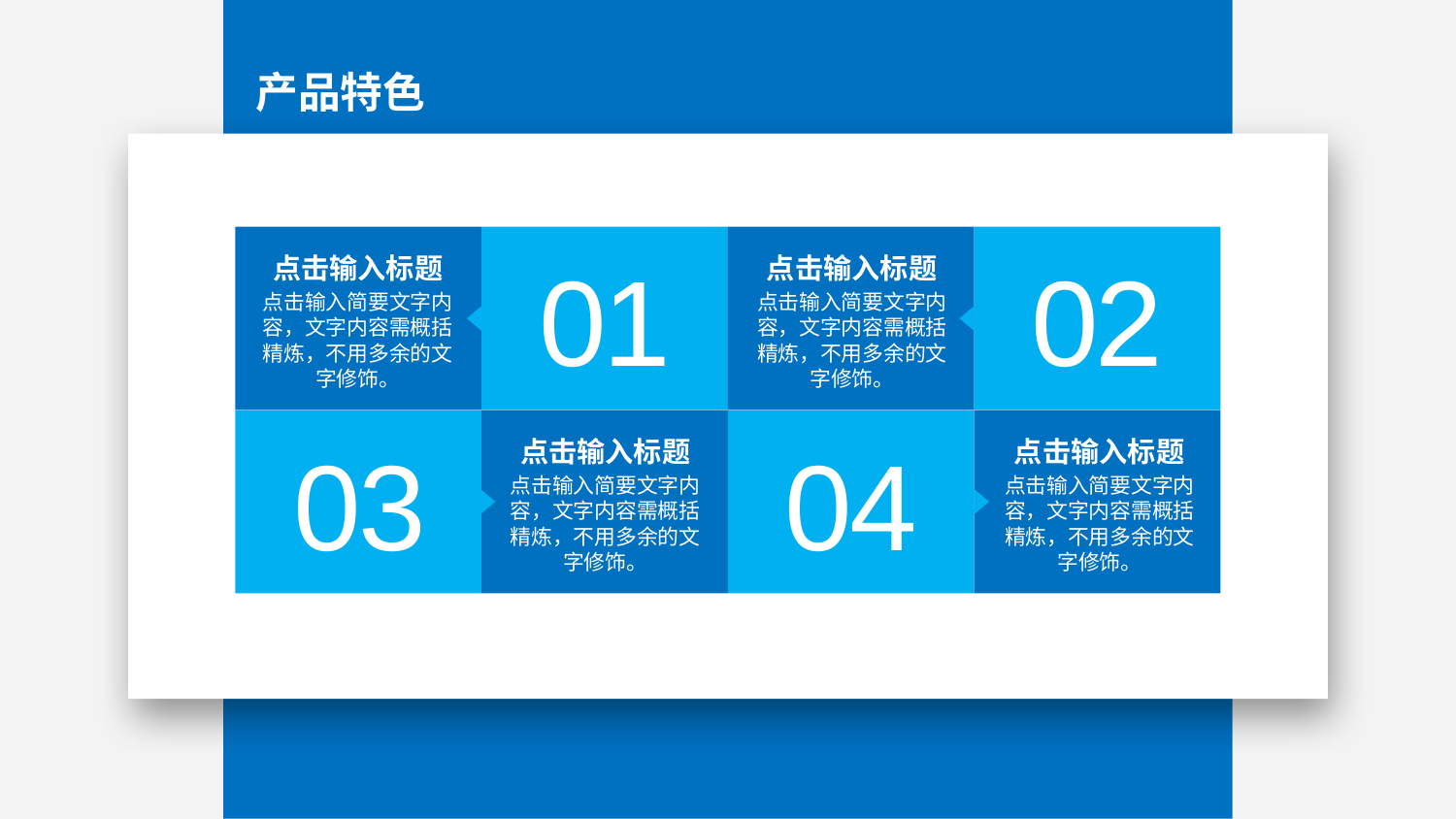

产品特色

01
02
点击输入标题
点击输入标题
点击输入简要文字内容，文字内容需概括精炼，不用多余的文字修饰。
点击输入简要文字内容，文字内容需概括精炼，不用多余的文字修饰。

03
04
点击输入标题
点击输入标题
点击输入简要文字内容，文字内容需概括精炼，不用多余的文字修饰。
点击输入简要文字内容，文字内容需概括精炼，不用多余的文字修饰。